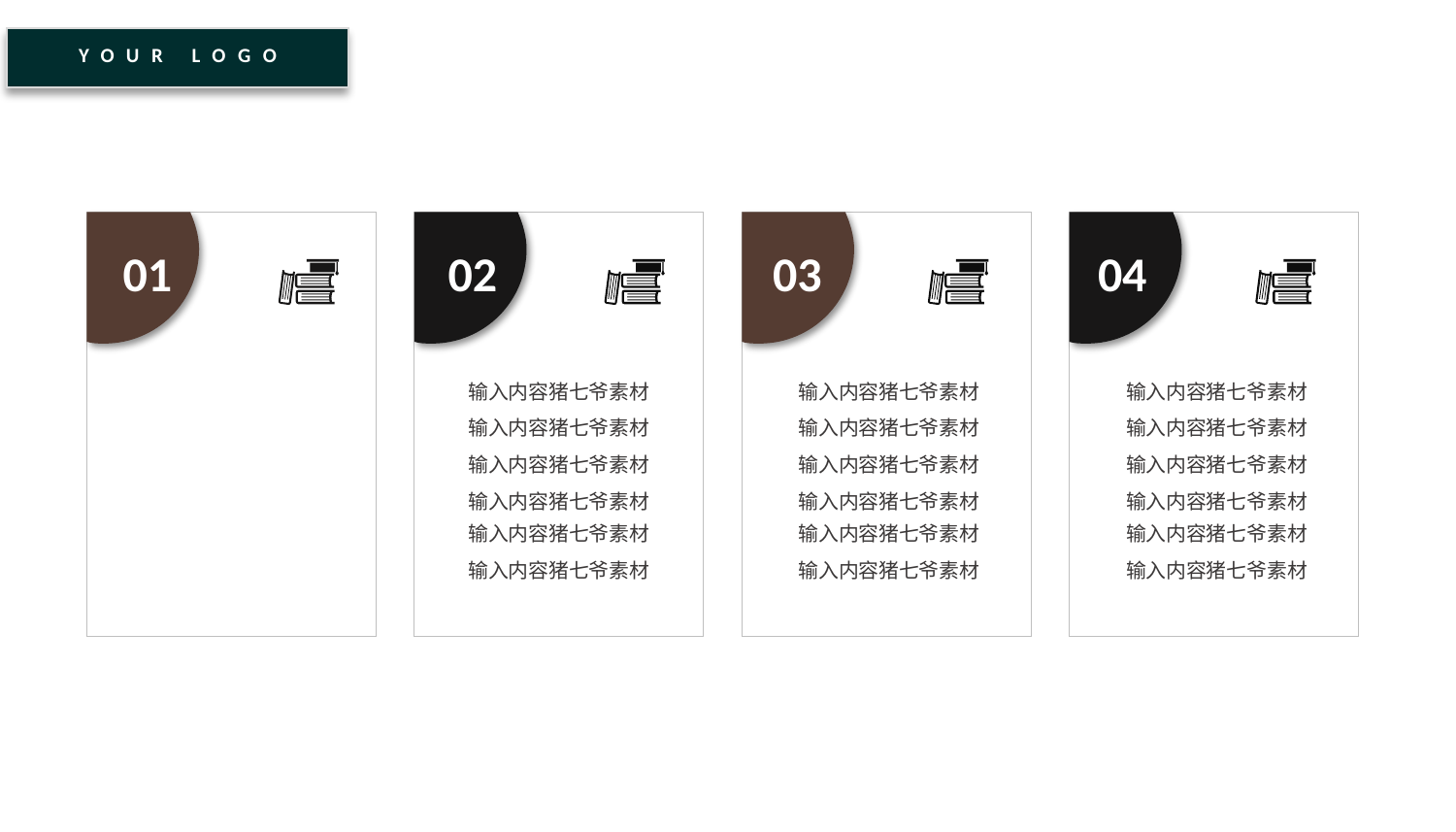

YOUR LOGO

01
02
03
04

输入内容猪七爷素材
输入内容猪七爷素材
输入内容猪七爷素材
输入内容猪七爷素材
输入内容猪七爷素材
输入内容猪七爷素材
输入内容猪七爷素材
输入内容猪七爷素材
输入内容猪七爷素材
输入内容猪七爷素材
输入内容猪七爷素材
输入内容猪七爷素材
输入内容猪七爷素材
输入内容猪七爷素材
输入内容猪七爷素材
输入内容猪七爷素材
输入内容猪七爷素材
输入内容猪七爷素材